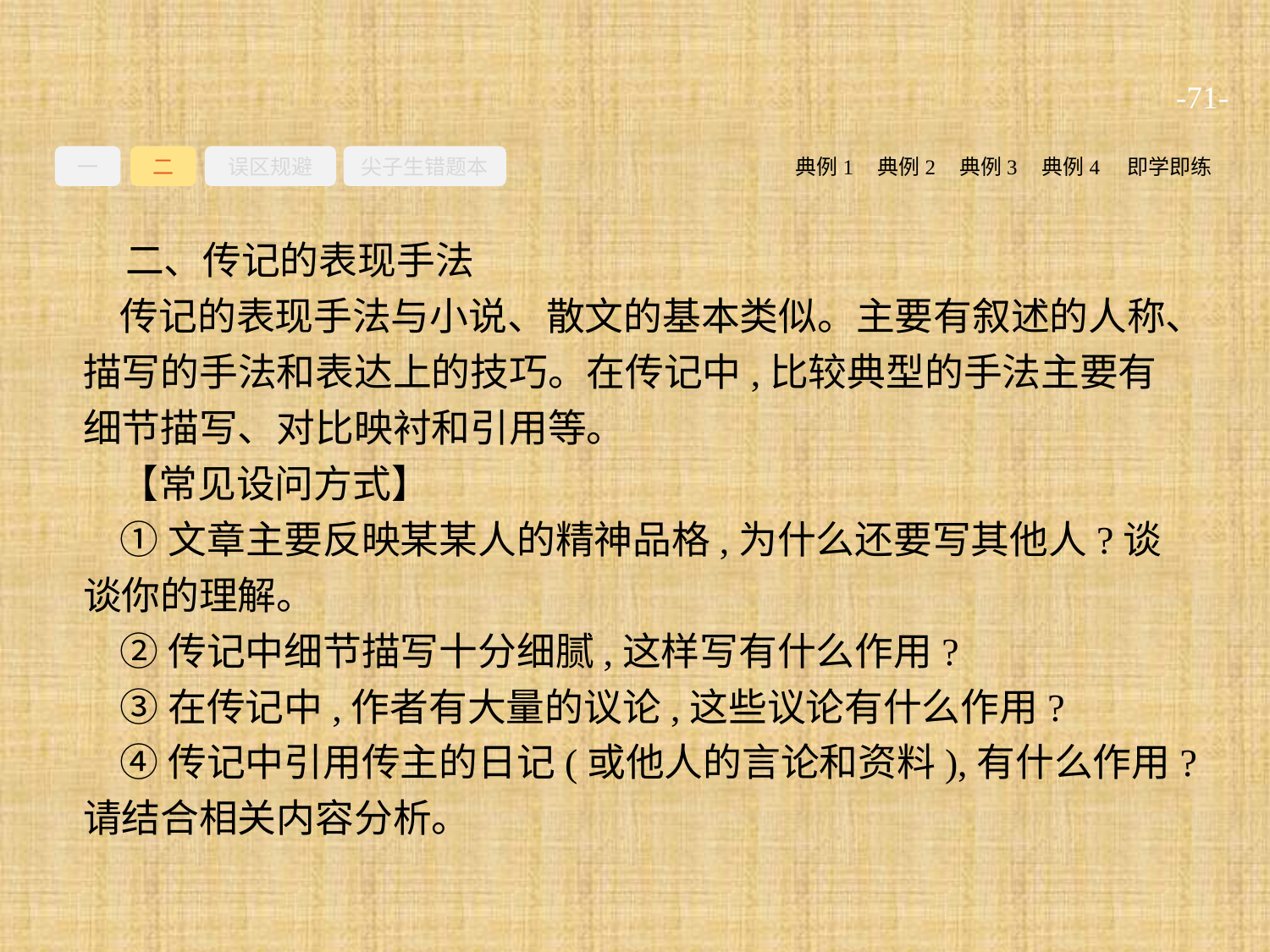

-71-
一
二
误区规避
尖子生错题本
典例2
典例3
典例4
即学即练
典例1
二、传记的表现手法
传记的表现手法与小说、散文的基本类似。主要有叙述的人称、描写的手法和表达上的技巧。在传记中,比较典型的手法主要有细节描写、对比映衬和引用等。
【常见设问方式】
①文章主要反映某某人的精神品格,为什么还要写其他人?谈谈你的理解。
②传记中细节描写十分细腻,这样写有什么作用?
③在传记中,作者有大量的议论,这些议论有什么作用?
④传记中引用传主的日记(或他人的言论和资料),有什么作用?请结合相关内容分析。